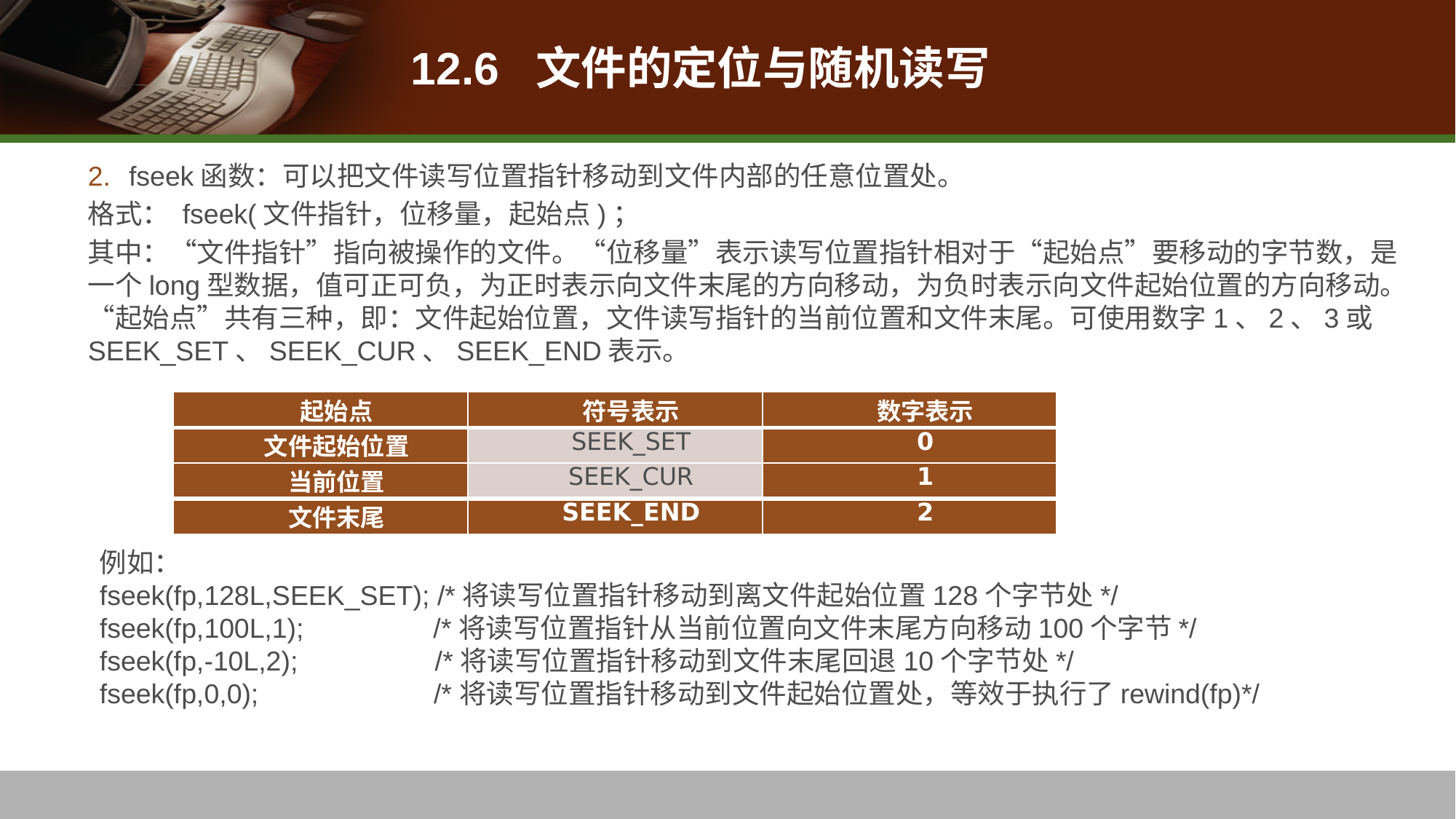

# 12.6  文件的定位与随机读写
fseek函数：可以把文件读写位置指针移动到文件内部的任意位置处。
格式： fseek(文件指针，位移量，起始点)；
其中：“文件指针”指向被操作的文件。“位移量”表示读写位置指针相对于“起始点”要移动的字节数，是一个long型数据，值可正可负，为正时表示向文件末尾的方向移动，为负时表示向文件起始位置的方向移动。“起始点”共有三种，即：文件起始位置，文件读写指针的当前位置和文件末尾。可使用数字1、2、3或SEEK_SET、SEEK_CUR、SEEK_END表示。
| 起始点 | 符号表示 | 数字表示 |
| --- | --- | --- |
| 文件起始位置 | SEEK\_SET | 0 |
| 当前位置 | SEEK\_CUR | 1 |
| 文件末尾 | SEEK\_END | 2 |
例如：
fseek(fp,128L,SEEK_SET); /*将读写位置指针移动到离文件起始位置128个字节处*/
fseek(fp,100L,1);                 /*将读写位置指针从当前位置向文件末尾方向移动100个字节*/
fseek(fp,-10L,2);                  /*将读写位置指针移动到文件末尾回退10个字节处*/
fseek(fp,0,0);                       /*将读写位置指针移动到文件起始位置处，等效于执行了rewind(fp)*/